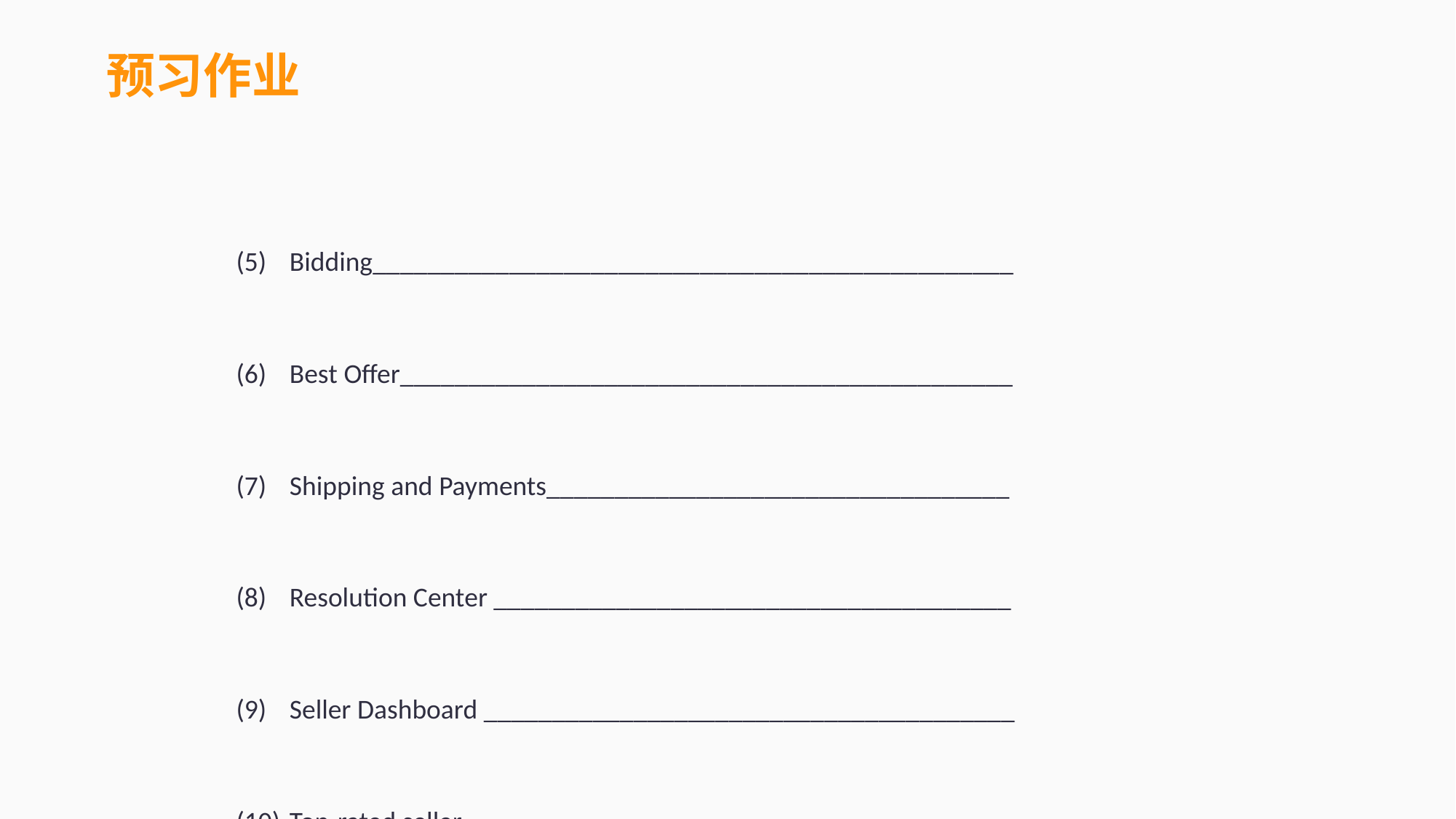

预习作业
(5)	Bidding_______________________________________________
(6)	Best Offer_____________________________________________
(7)	Shipping and Payments__________________________________
(8)	Resolution Center ______________________________________
(9)	Seller Dashboard _______________________________________
(10)	Top-rated seller_________________________________________